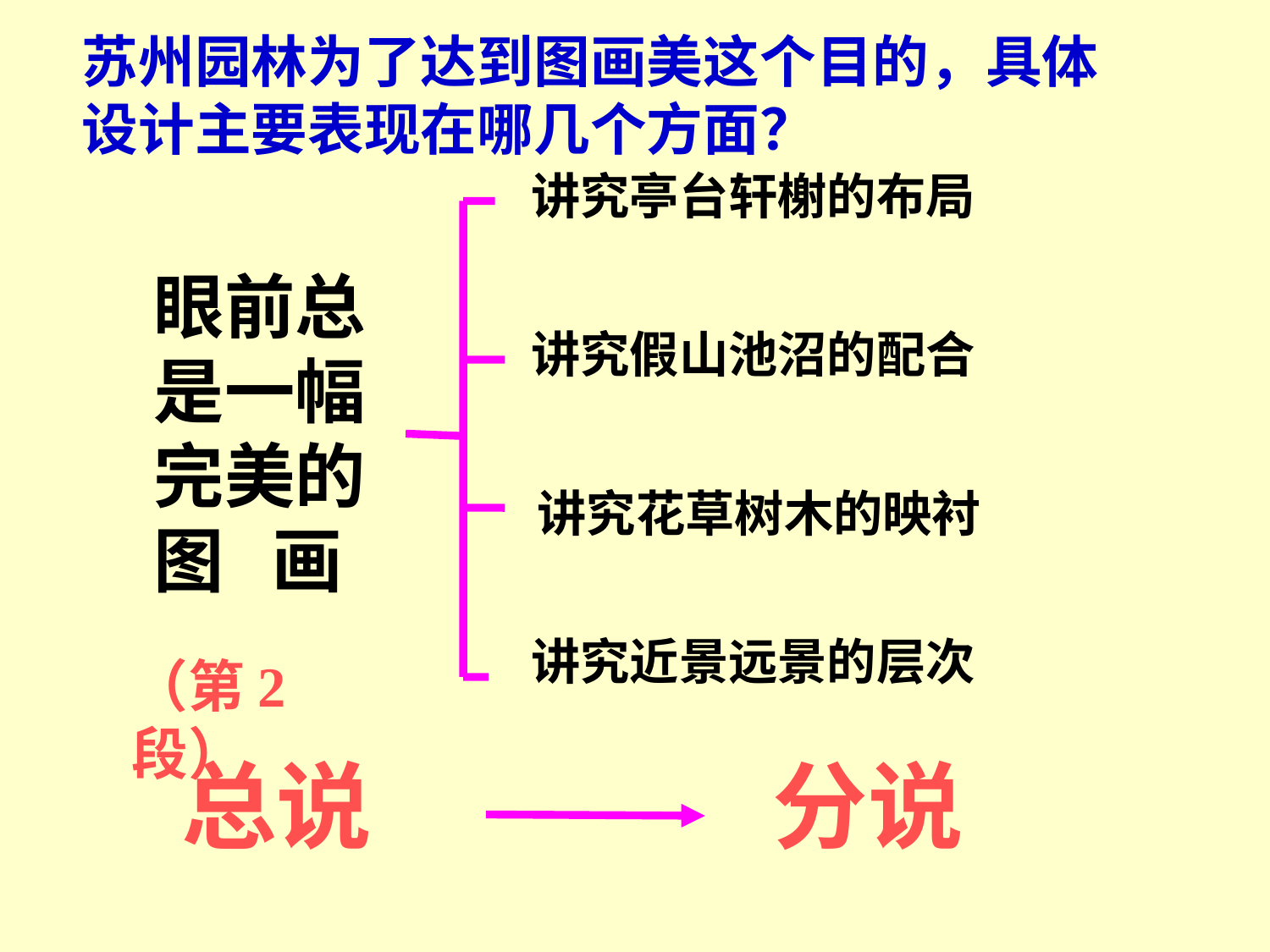

苏州园林为了达到图画美这个目的，具体设计主要表现在哪几个方面？
讲究亭台轩榭的布局

眼前总是一幅完美的图   画
讲究假山池沼的配合

讲究花草树木的映衬

讲究近景远景的层次
（第2 段）
总说
分说